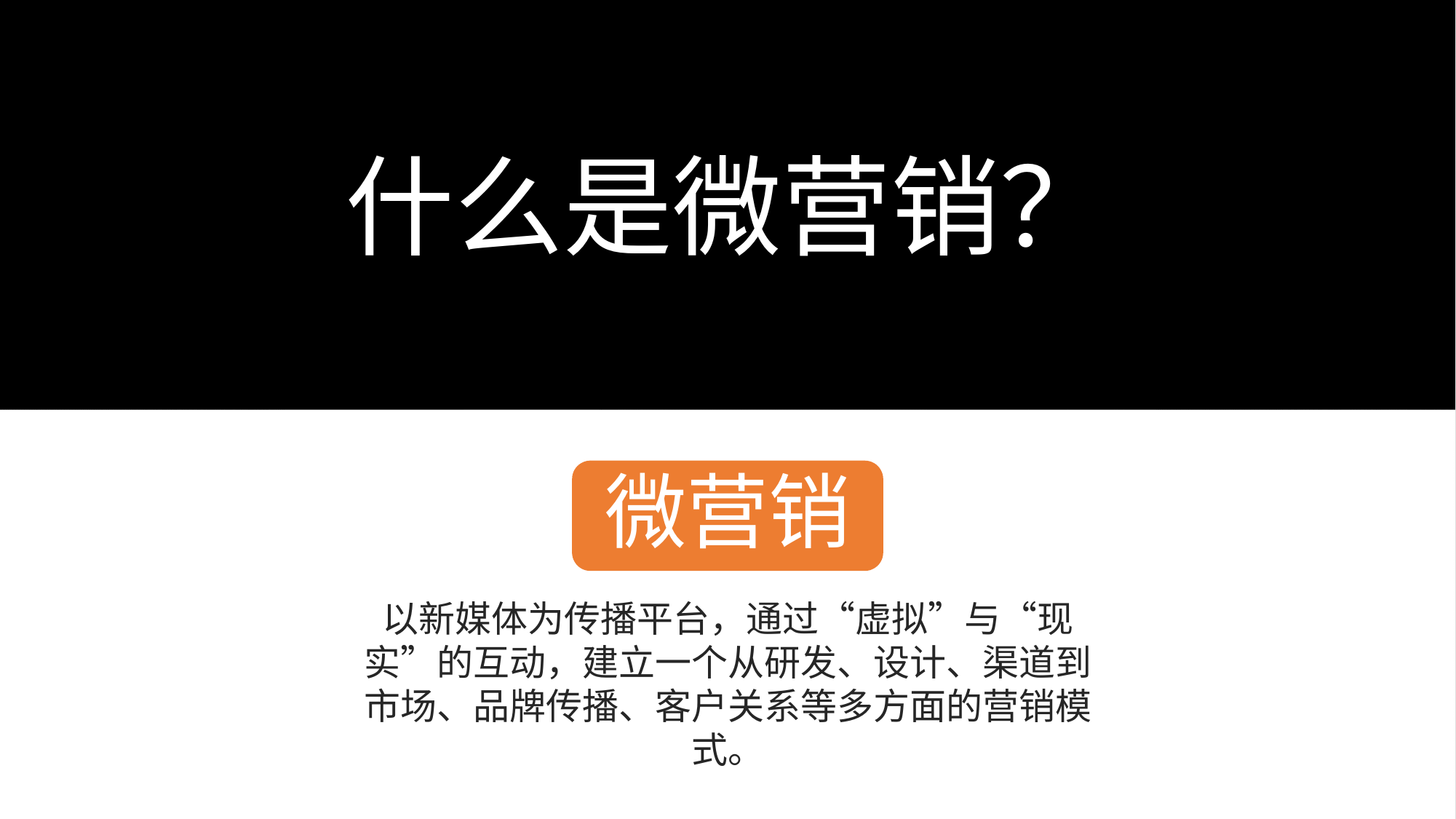

https://www.ypppt.com/
什么是微营销？

微营销

以新媒体为传播平台，通过“虚拟”与“现实”的互动，建立一个从研发、设计、渠道到市场、品牌传播、客户关系等多方面的营销模式。